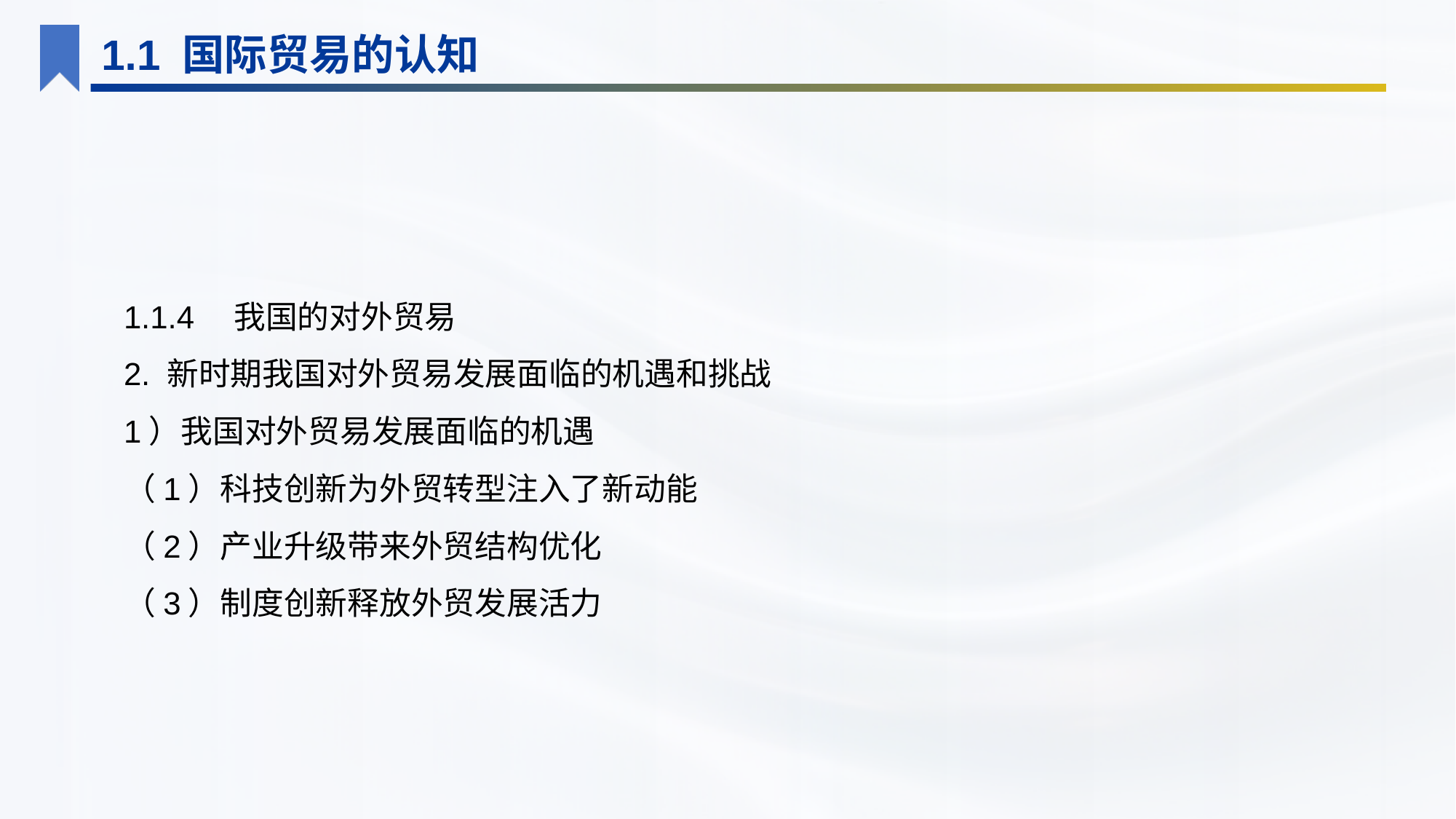

1.1 国际贸易的认知
1.1.4　我国的对外贸易
2. 新时期我国对外贸易发展面临的机遇和挑战
1）我国对外贸易发展面临的机遇
（1）科技创新为外贸转型注入了新动能
（2）产业升级带来外贸结构优化
（3）制度创新释放外贸发展活力